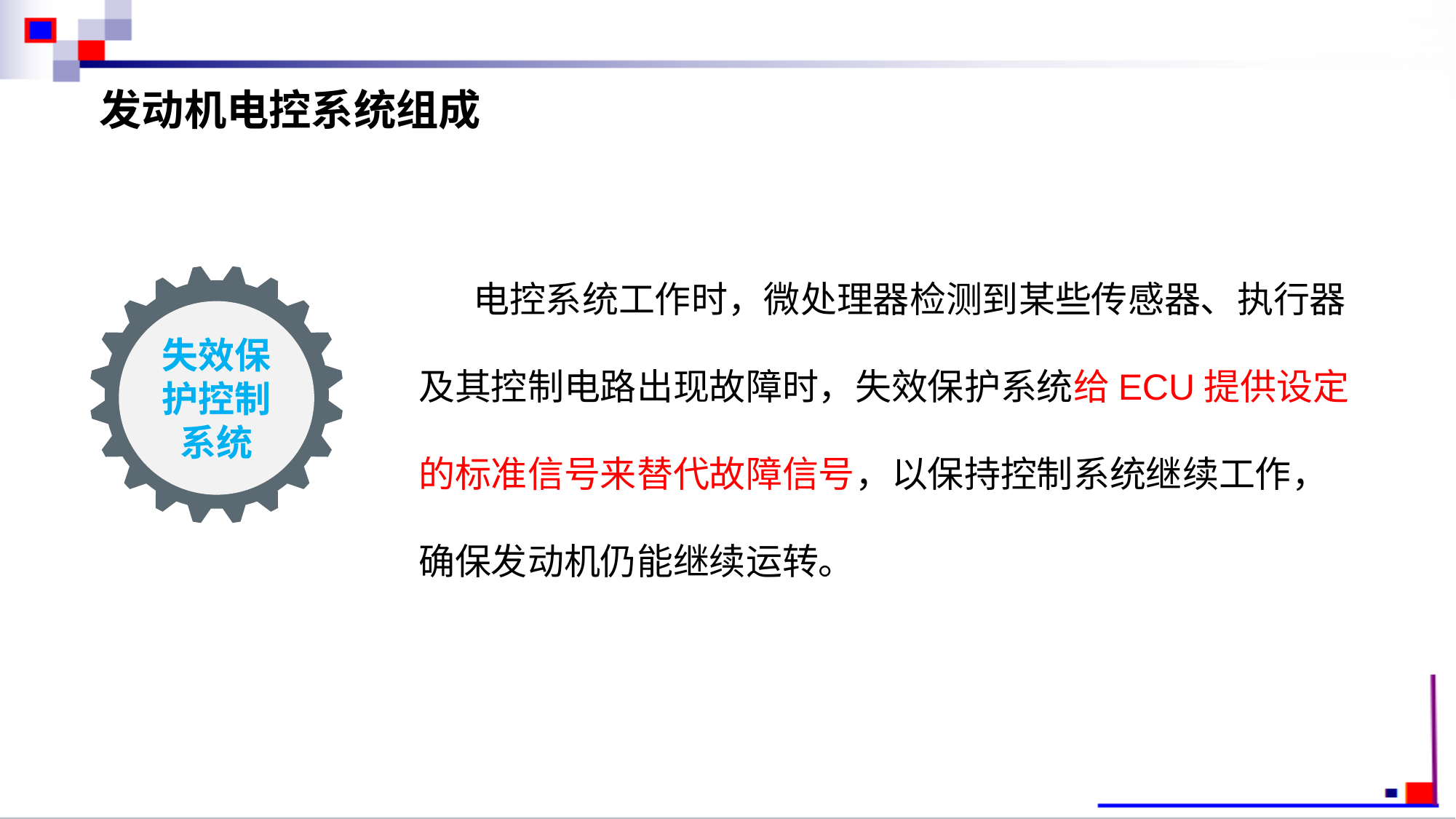

发动机电控系统组成
电控系统工作时，微处理器检测到某些传感器、执行器及其控制电路出现故障时，失效保护系统给ECU提供设定的标准信号来替代故障信号，以保持控制系统继续工作，确保发动机仍能继续运转。

失效保护控制系统